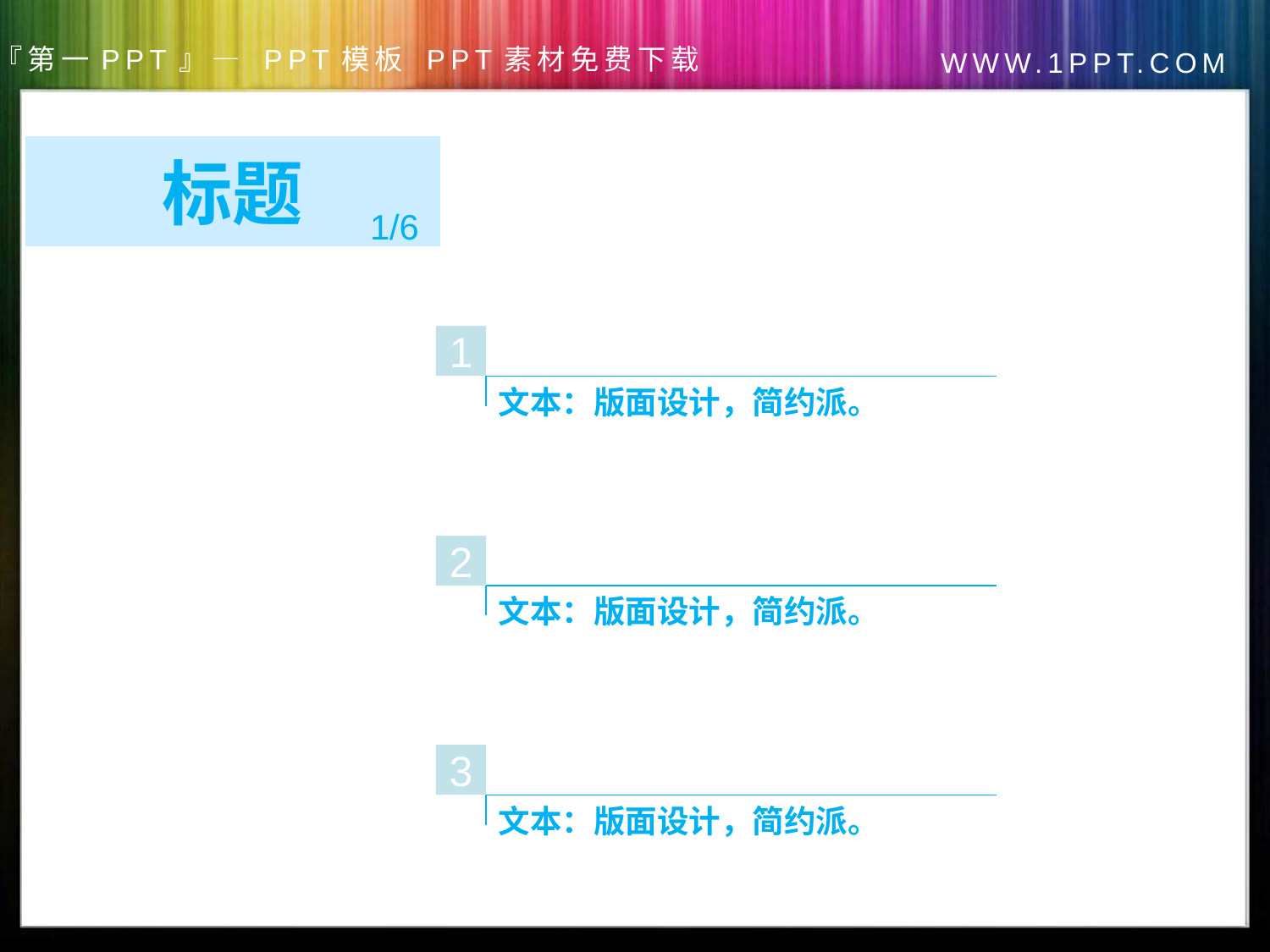

标题
1/6
1
文本：版面设计，简约派。

2
文本：版面设计，简约派。

3
文本：版面设计，简约派。